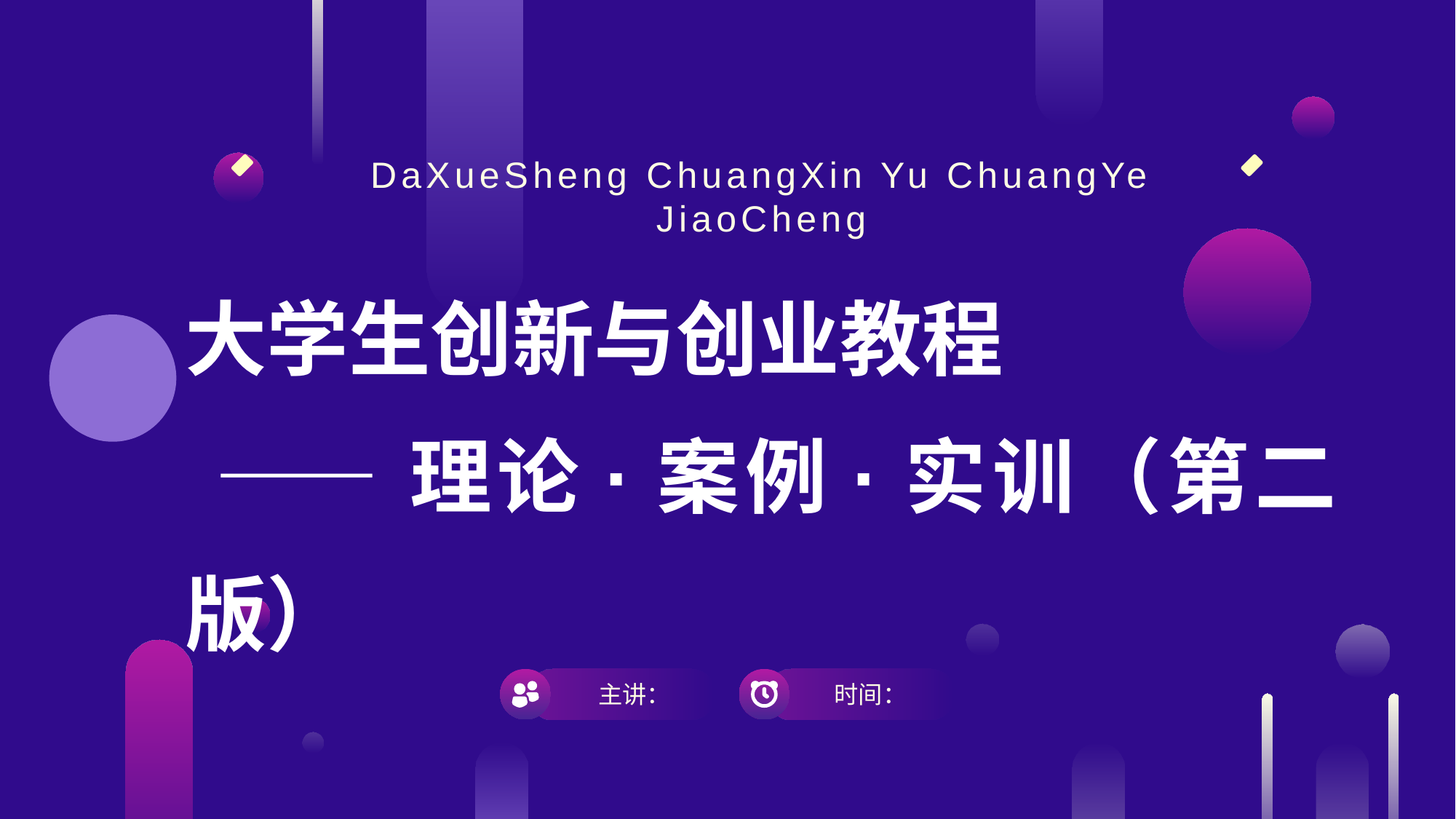

DaXueSheng ChuangXin Yu ChuangYe JiaoCheng

大学生创新与创业教程
 ——理论·案例·实训（第二版）

主讲：
时间：